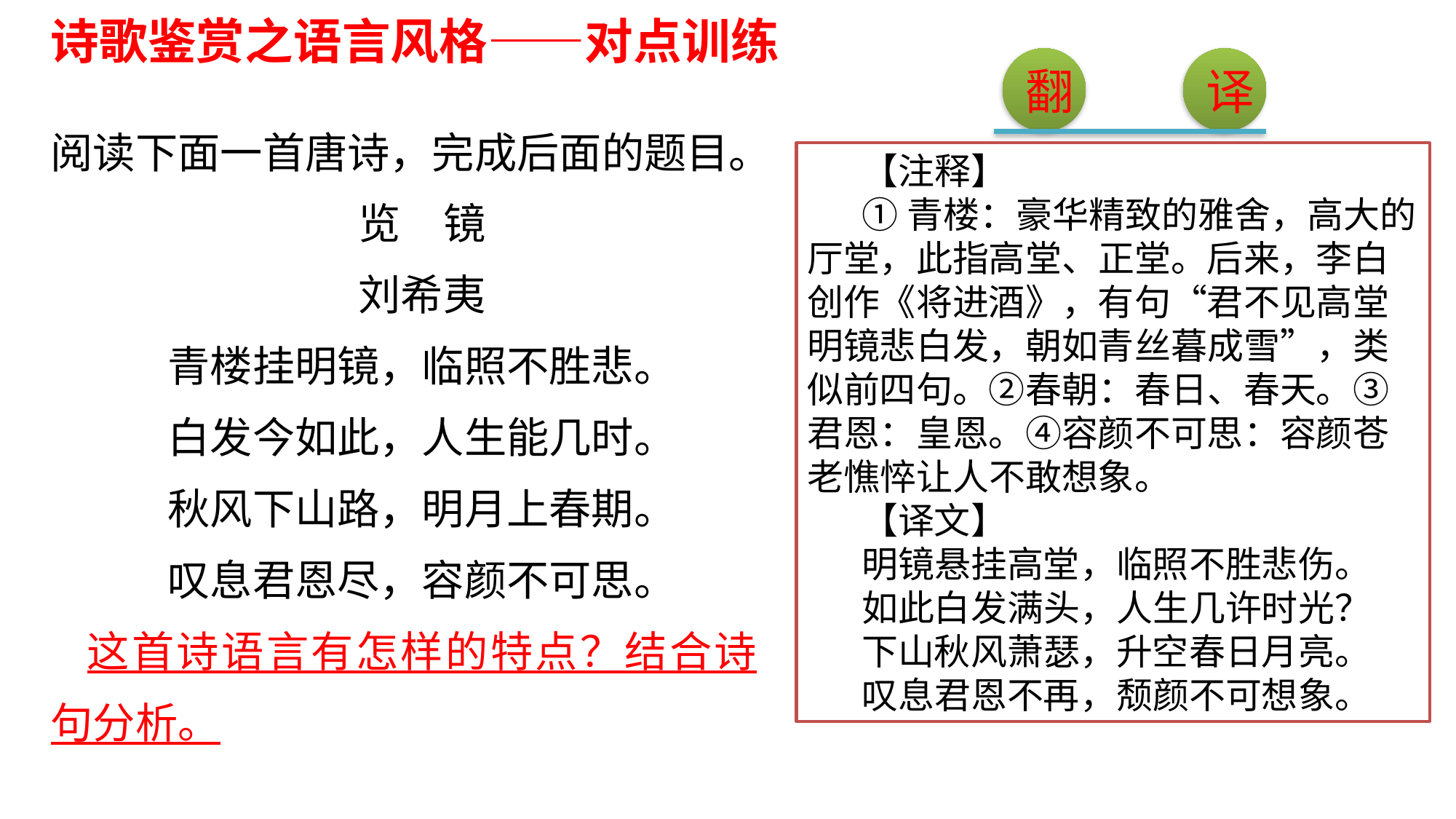

诗歌鉴赏之语言风格——对点训练
翻
译
阅读下面一首唐诗，完成后面的题目。
览　镜
刘希夷
青楼挂明镜，临照不胜悲。
白发今如此，人生能几时。
秋风下山路，明月上春期。
叹息君恩尽，容颜不可思。
这首诗语言有怎样的特点？结合诗句分析。
【注释】
①青楼：豪华精致的雅舍，高大的厅堂，此指高堂、正堂。后来，李白创作《将进酒》，有句“君不见高堂明镜悲白发，朝如青丝暮成雪”，类似前四句。②春朝：春日、春天。③君恩：皇恩。④容颜不可思：容颜苍老憔悴让人不敢想象。
【译文】
明镜悬挂高堂，临照不胜悲伤。
如此白发满头，人生几许时光？
下山秋风萧瑟，升空春日月亮。
叹息君恩不再，颓颜不可想象。